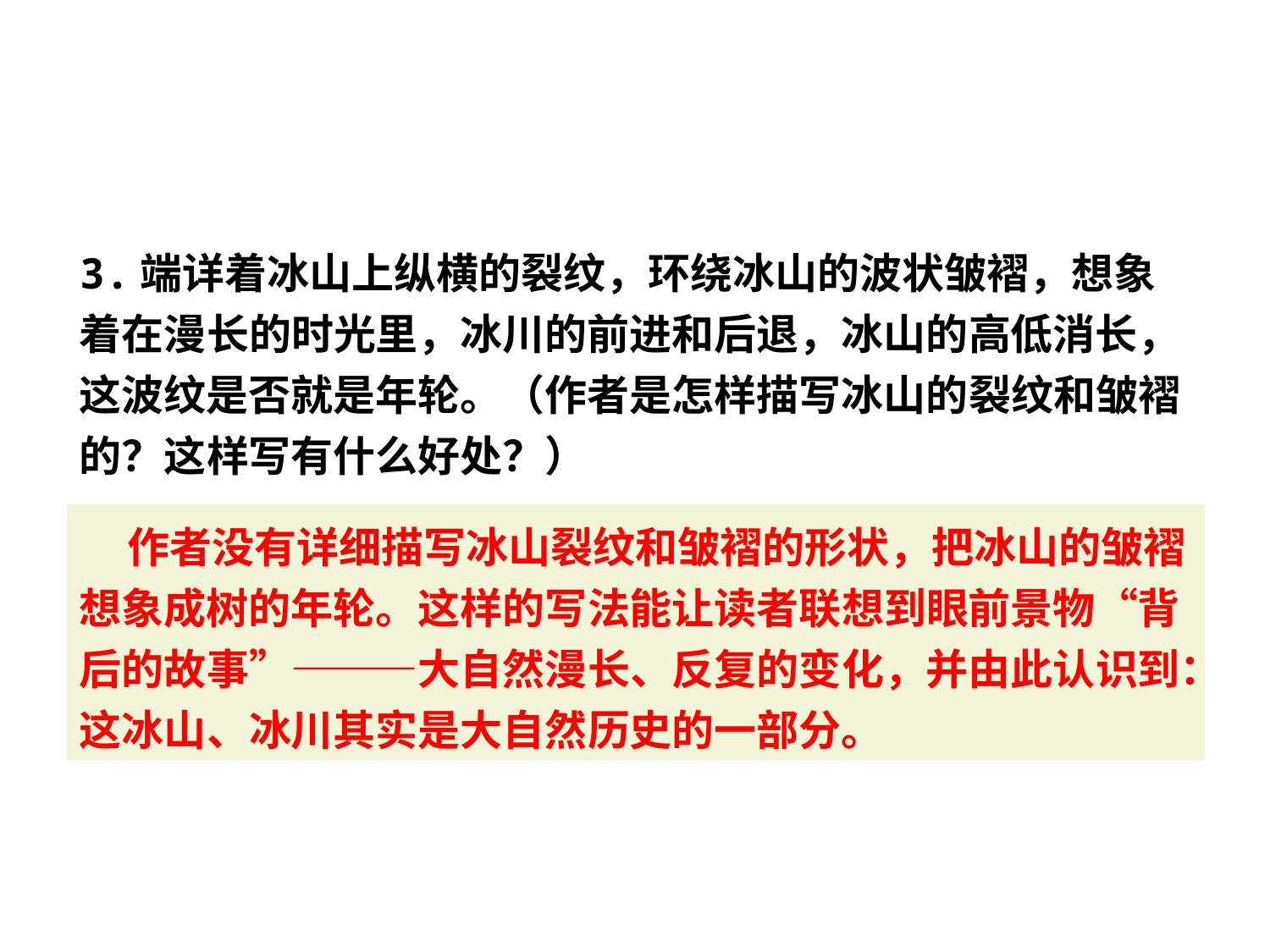

3.端详着冰山上纵横的裂纹，环绕冰山的波状皱褶，想象着在漫长的时光里，冰川的前进和后退，冰山的高低消长，这波纹是否就是年轮。（作者是怎样描写冰山的裂纹和皱褶的？这样写有什么好处？）
    作者没有详细描写冰山裂纹和皱褶的形状，把冰山的皱褶想象成树的年轮。这样的写法能让读者联想到眼前景物“背后的故事”———大自然漫长、反复的变化，并由此认识到：这冰山、冰川其实是大自然历史的一部分。